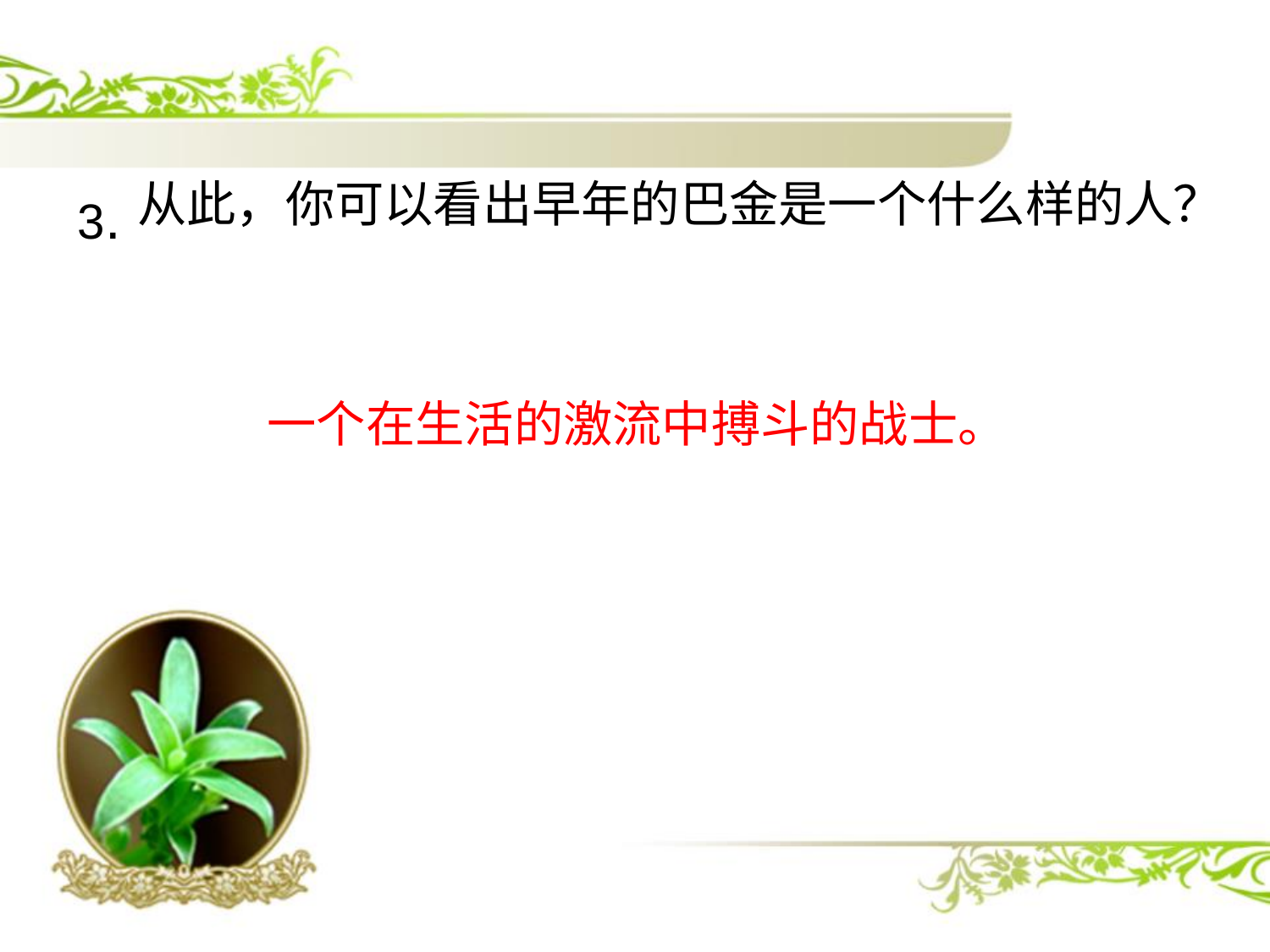

从此，你可以看出早年的巴金是一个什么样的人？
3.
一个在生活的激流中搏斗的战士。